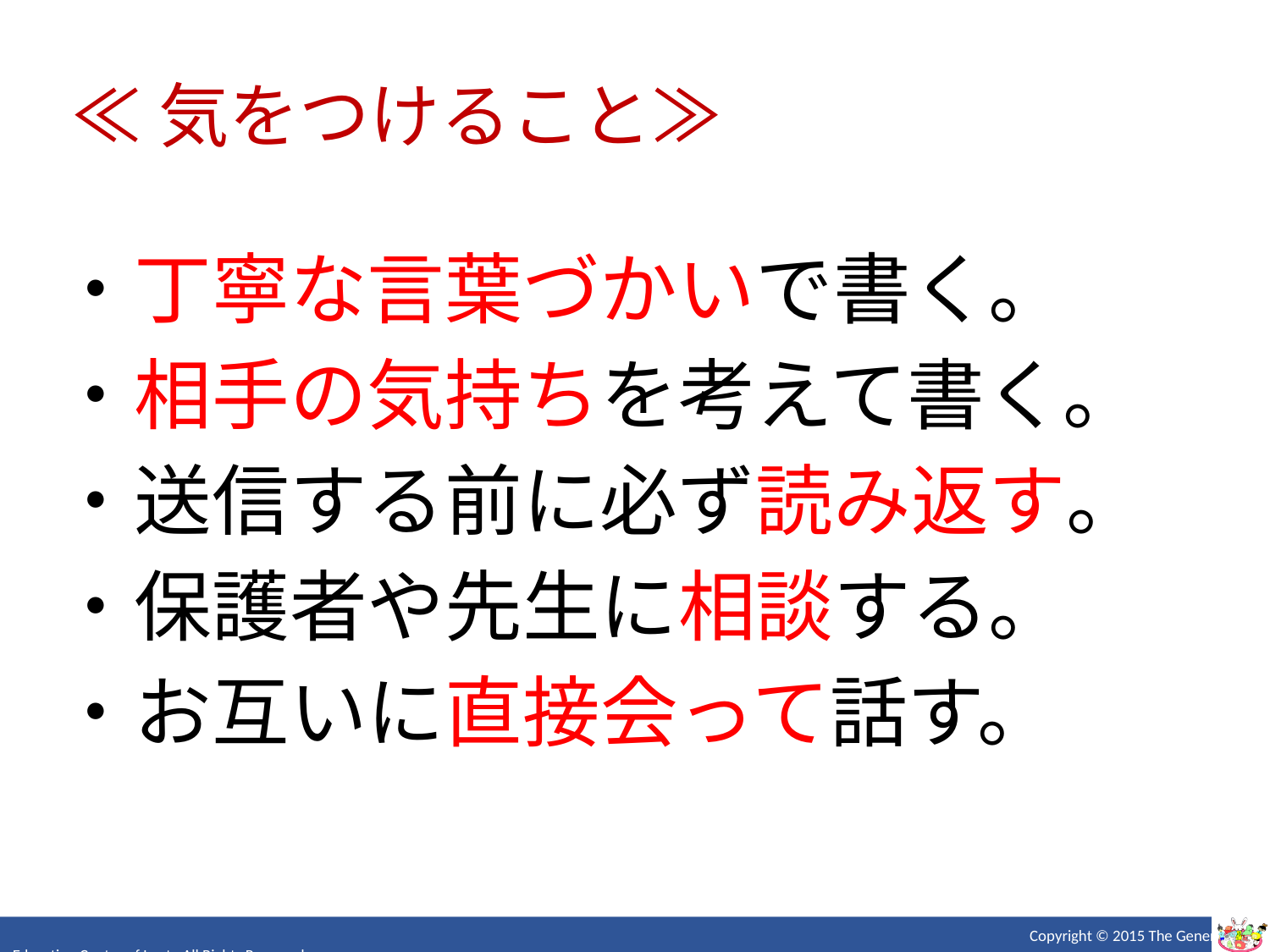

≪気をつけること≫
・丁寧な言葉づかいで書く。
・相手の気持ちを考えて書く。
・送信する前に必ず読み返す。
・保護者や先生に相談する。
・お互いに直接会って話す。